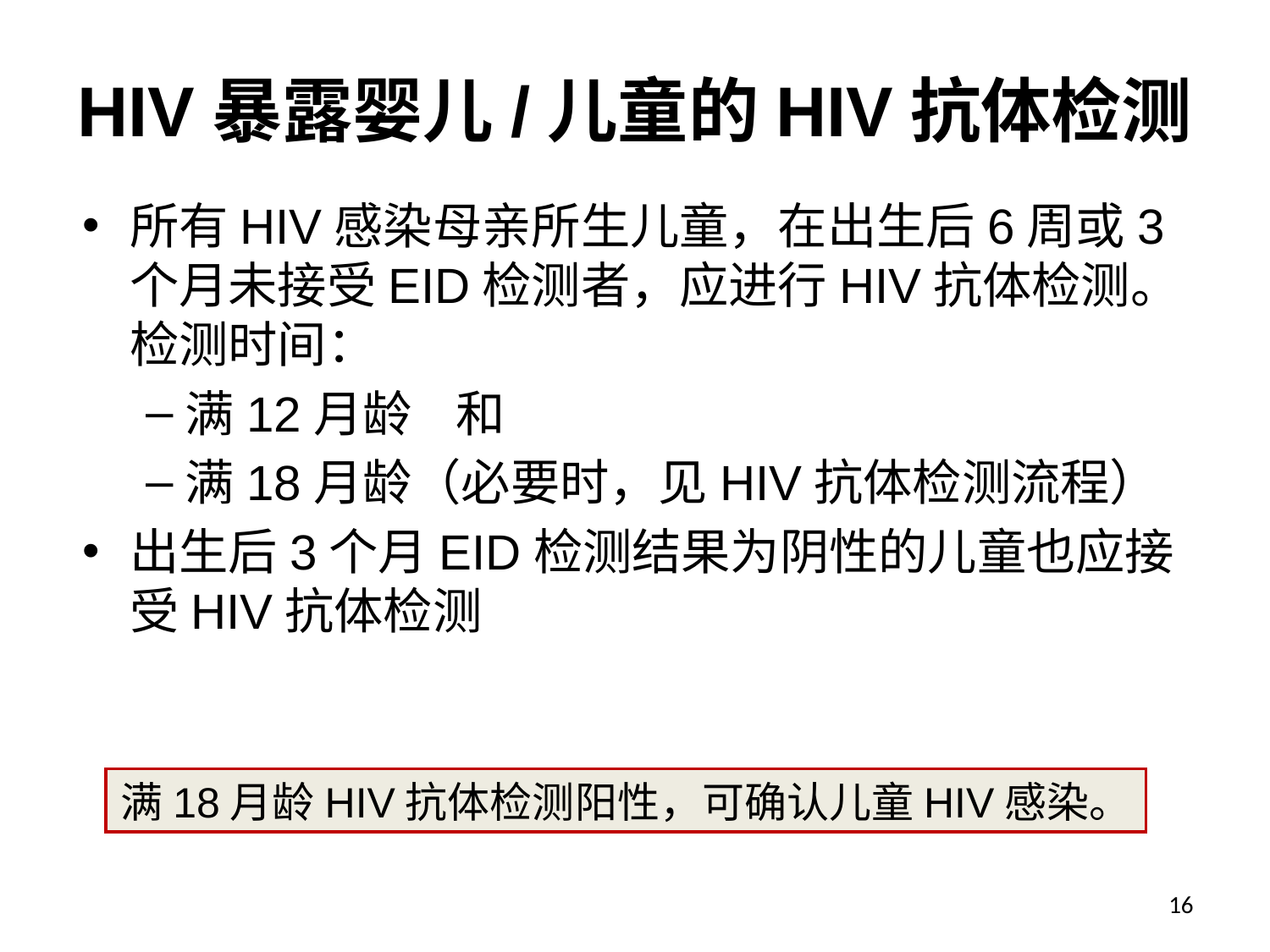

# HIV暴露婴儿/儿童的HIV抗体检测
所有HIV感染母亲所生儿童，在出生后6周或3个月未接受EID检测者，应进行HIV抗体检测。检测时间：
满12月龄    和
满18月龄（必要时，见HIV抗体检测流程）
出生后3个月EID检测结果为阴性的儿童也应接受HIV抗体检测
满18月龄HIV抗体检测阳性，可确认儿童HIV感染。
16